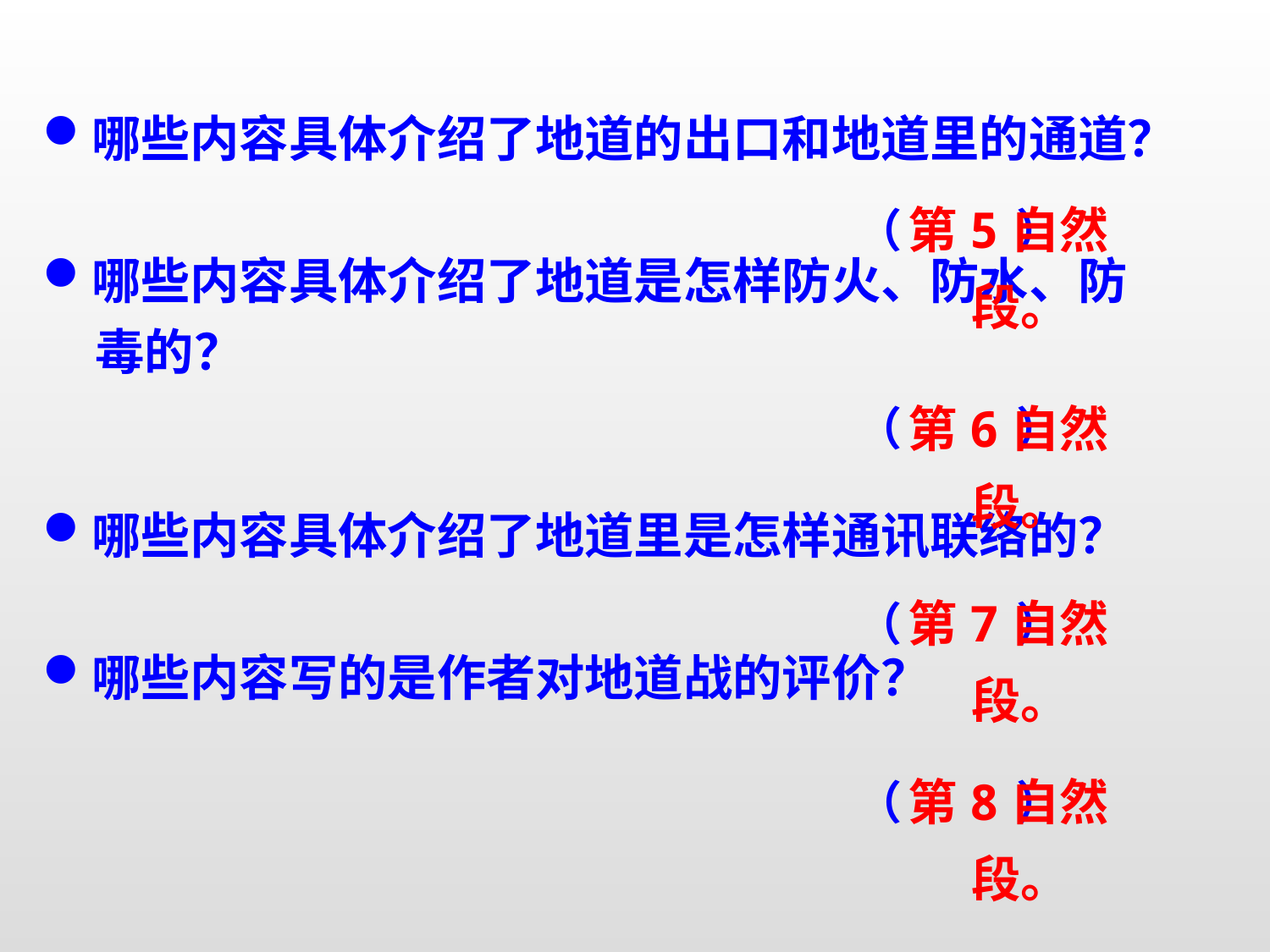

哪些内容具体介绍了地道的出口和地道里的通道？

哪些内容具体介绍了地道是怎样防火、防水、防
 毒的？
（           ）
（           ）
（           ）
（           ）
哪些内容具体介绍了地道里是怎样通讯联络的？

哪些内容写的是作者对地道战的评价？
第5自然段。
第6自然段。

第7自然段。
第8自然段。